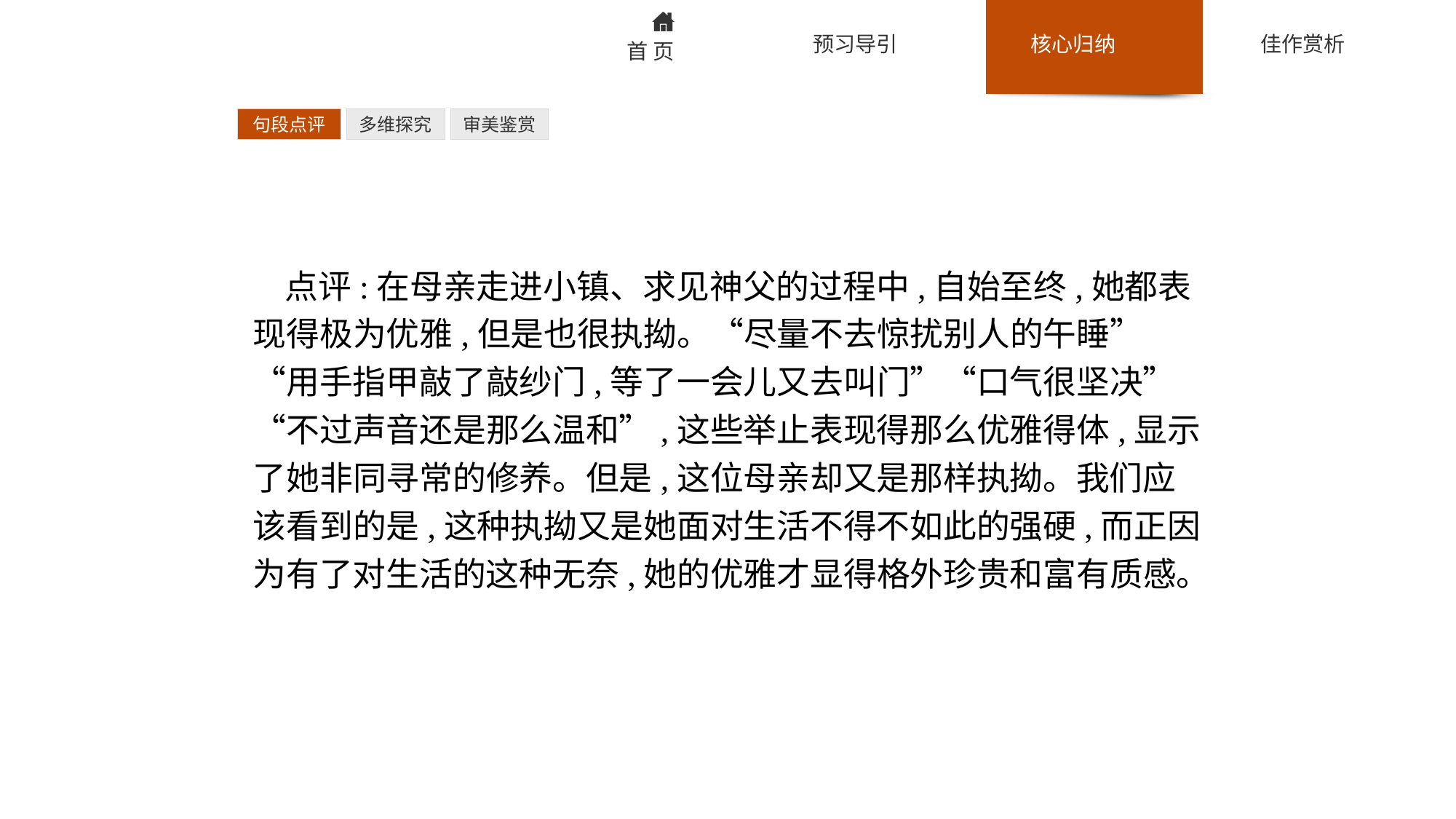

句段点评
多维探究
审美鉴赏
点评:在母亲走进小镇、求见神父的过程中,自始至终,她都表现得极为优雅,但是也很执拗。“尽量不去惊扰别人的午睡”“用手指甲敲了敲纱门,等了一会儿又去叫门”“口气很坚决”“不过声音还是那么温和”,这些举止表现得那么优雅得体,显示了她非同寻常的修养。但是,这位母亲却又是那样执拗。我们应该看到的是,这种执拗又是她面对生活不得不如此的强硬,而正因为有了对生活的这种无奈,她的优雅才显得格外珍贵和富有质感。